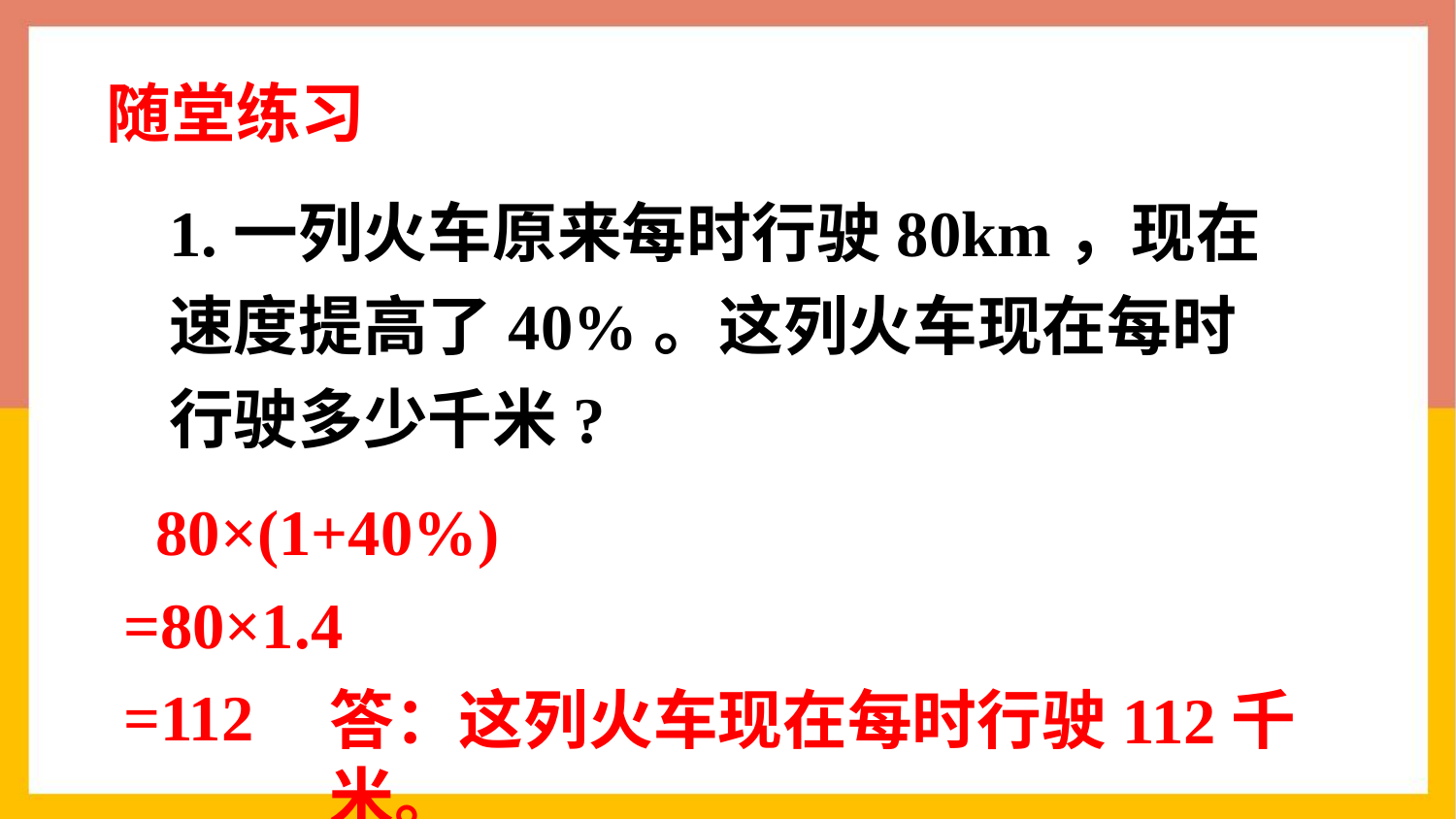

随堂练习
1.一列火车原来每时行驶80km，现在速度提高了40%。这列火车现在每时行驶多少千米?
  80×(1+40%)
=80×1.4
=112
答：这列火车现在每时行驶112千米。